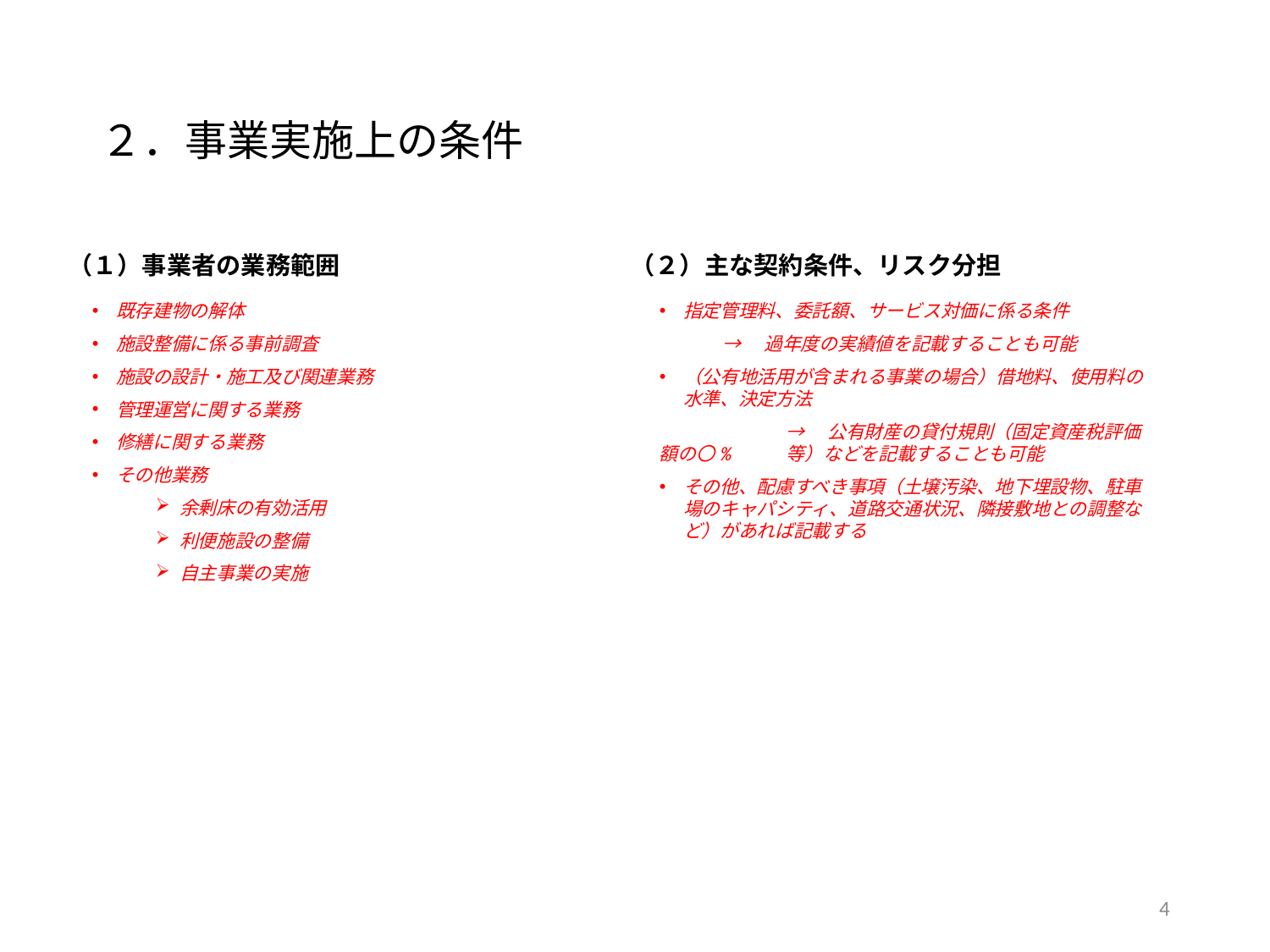

# ２．事業実施上の条件
（１）事業者の業務範囲
（２）主な契約条件、リスク分担
既存建物の解体
施設整備に係る事前調査
施設の設計・施工及び関連業務
管理運営に関する業務
修繕に関する業務
その他業務
余剰床の有効活用
利便施設の整備
自主事業の実施
指定管理料、委託額、サービス対価に係る条件
→　過年度の実績値を記載することも可能
（公有地活用が含まれる事業の場合）借地料、使用料の水準、決定方法
	→　公有財産の貸付規則（固定資産税評価額の〇%	等）などを記載することも可能
その他、配慮すべき事項（土壌汚染、地下埋設物、駐車場のキャパシティ、道路交通状況、隣接敷地との調整など）があれば記載する
4